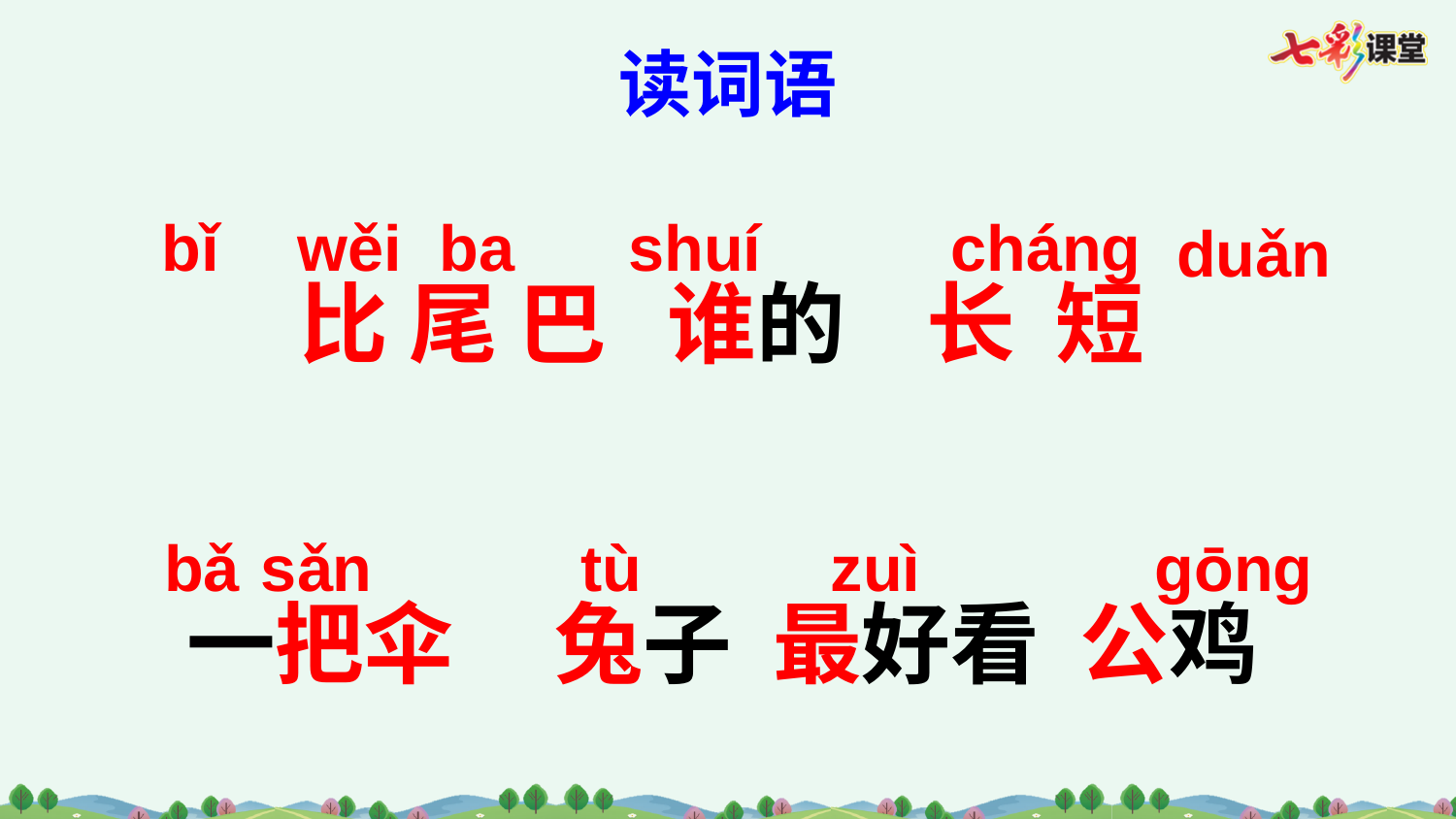

读词语
bǐ
wěi
ba
shuí
cháng
duǎn
比 尾 巴   谁的    长  短

一把伞     兔子  最好看  公鸡
bǎ
sǎn
tù
zuì
gōng